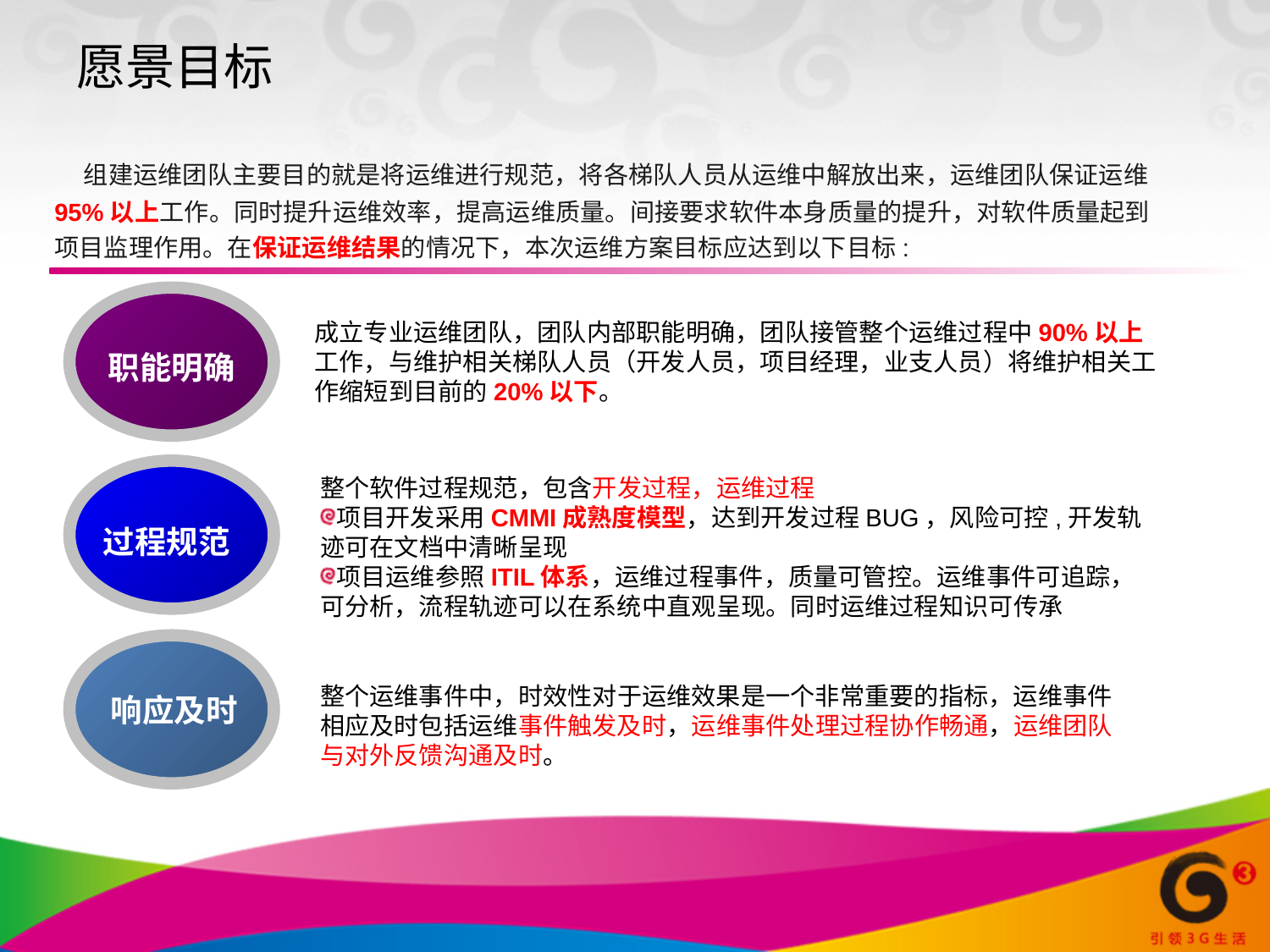

愿景目标
	   组建运维团队主要目的就是将运维进行规范，将各梯队人员从运维中解放出来，运维团队保证运维95%以上工作。同时提升运维效率，提高运维质量。间接要求软件本身质量的提升，对软件质量起到项目监理作用。在保证运维结果的情况下，本次运维方案目标应达到以下目标:

成立专业运维团队，团队内部职能明确，团队接管整个运维过程中90%以上工作，与维护相关梯队人员（开发人员，项目经理，业支人员）将维护相关工作缩短到目前的20%以下。
职能明确

整个软件过程规范，包含开发过程，运维过程
项目开发采用CMMI成熟度模型，达到开发过程BUG，风险可控,开发轨迹可在文档中清晰呈现
项目运维参照ITIL体系，运维过程事件，质量可管控。运维事件可追踪，可分析，流程轨迹可以在系统中直观呈现。同时运维过程知识可传承
过程规范

整个运维事件中，时效性对于运维效果是一个非常重要的指标，运维事件相应及时包括运维事件触发及时，运维事件处理过程协作畅通，运维团队与对外反馈沟通及时。
响应及时